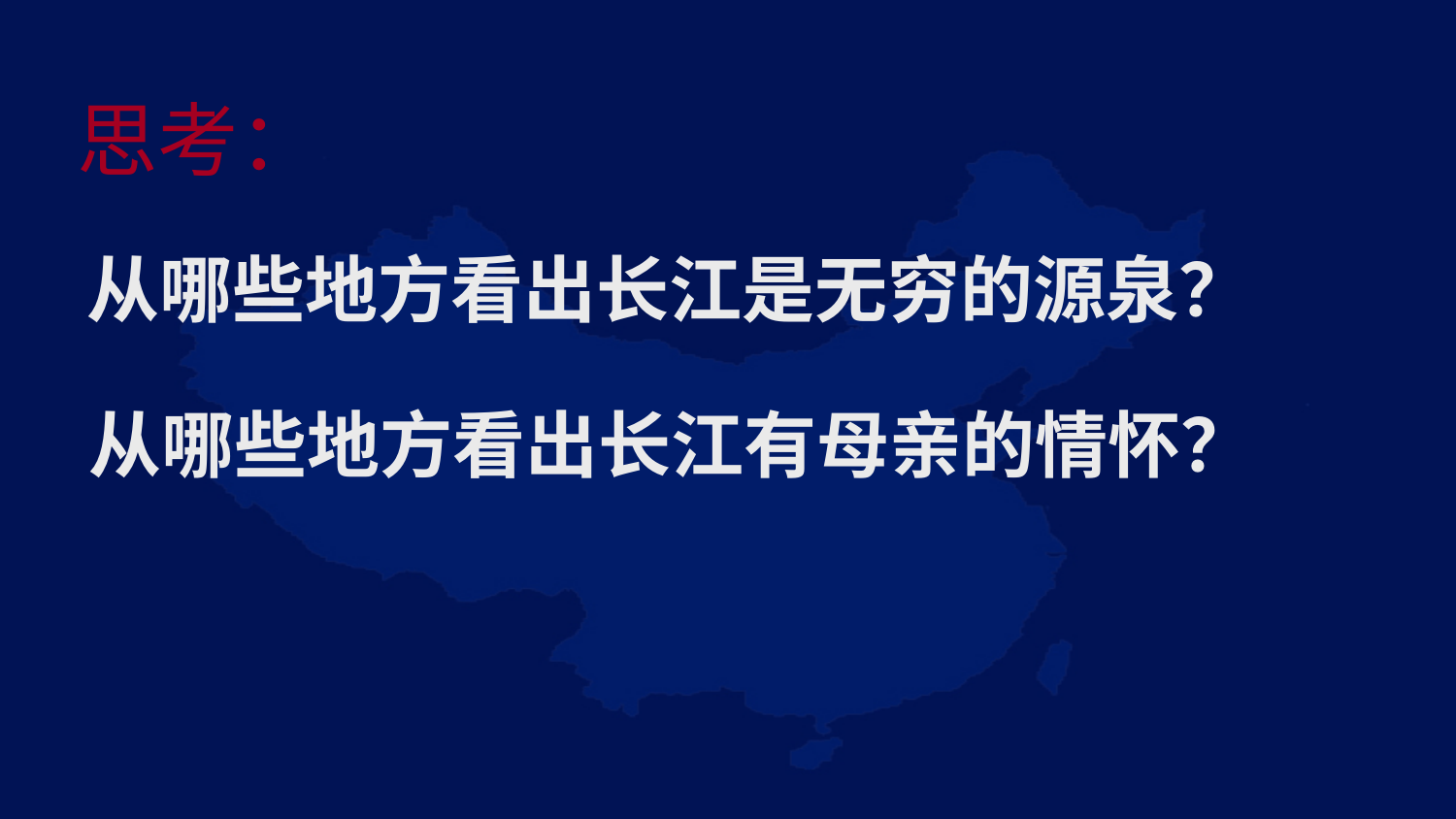

思考：
从哪些地方看出长江是无穷的源泉？
从哪些地方看出长江有母亲的情怀？